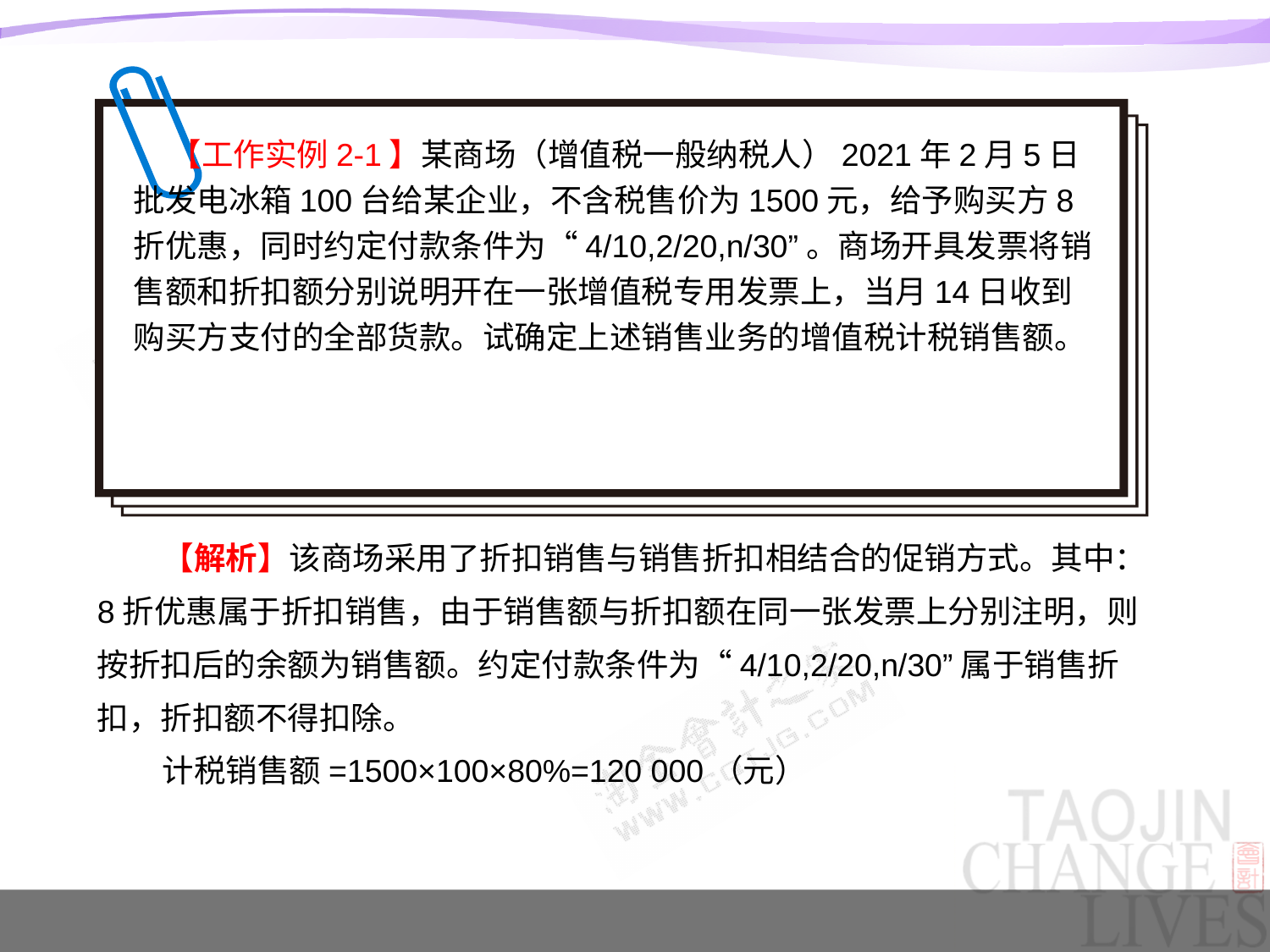

【工作实例2-1】某商场（增值税一般纳税人）2021年2月5日批发电冰箱100台给某企业，不含税售价为1500元，给予购买方8折优惠，同时约定付款条件为“4/10,2/20,n/30”。商场开具发票将销售额和折扣额分别说明开在一张增值税专用发票上，当月14日收到购买方支付的全部货款。试确定上述销售业务的增值税计税销售额。
【解析】该商场采用了折扣销售与销售折扣相结合的促销方式。其中：8折优惠属于折扣销售，由于销售额与折扣额在同一张发票上分别注明，则按折扣后的余额为销售额。约定付款条件为“4/10,2/20,n/30”属于销售折扣，折扣额不得扣除。
计税销售额=1500×100×80%=120 000（元）